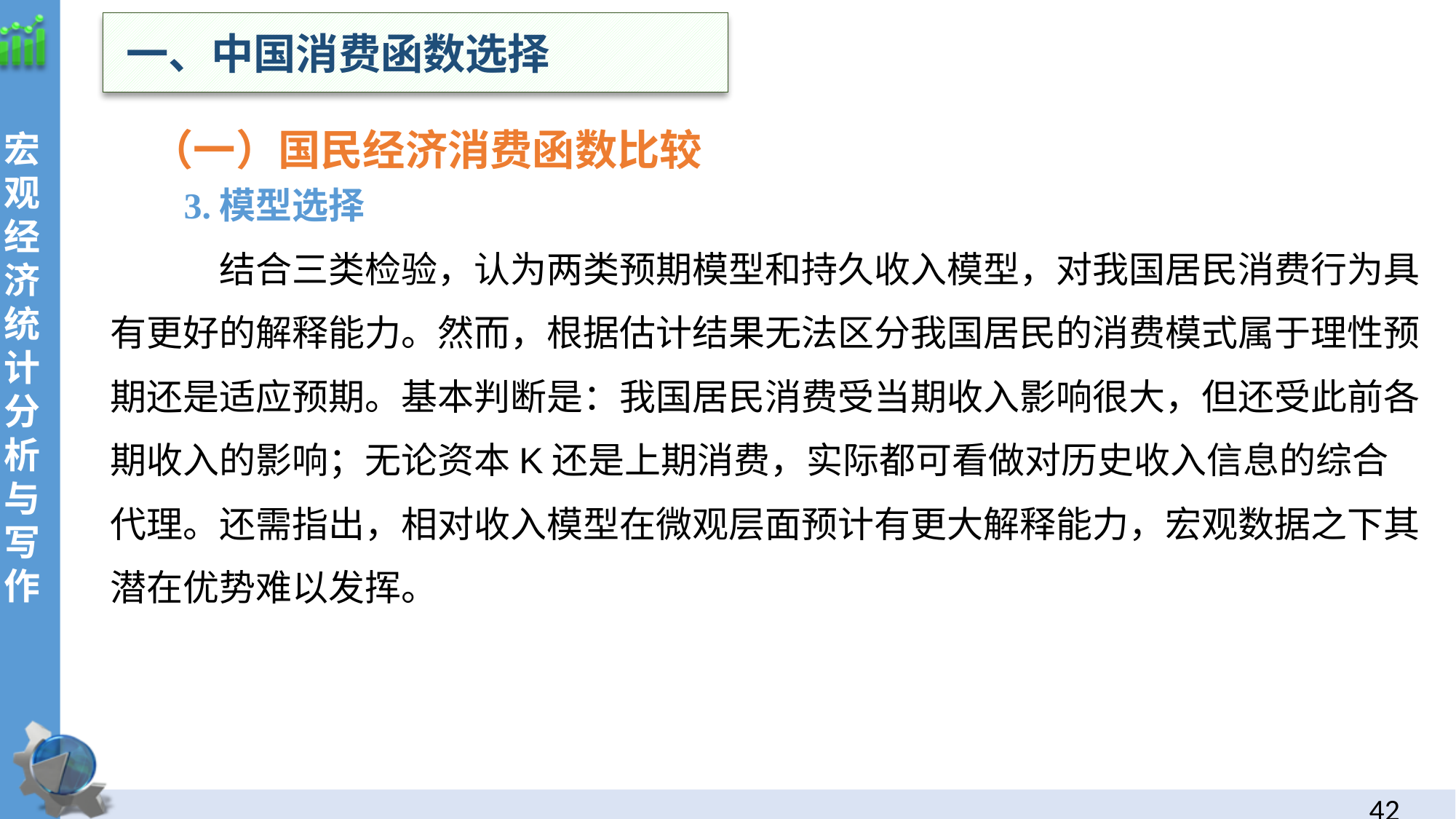

一、中国消费函数选择
    （一）国民经济消费函数比较
          3.模型选择
		结合三类检验，认为两类预期模型和持久收入模型，对我国居民消费行为具有更好的解释能力。然而，根据估计结果无法区分我国居民的消费模式属于理性预期还是适应预期。基本判断是：我国居民消费受当期收入影响很大，但还受此前各期收入的影响；无论资本K还是上期消费，实际都可看做对历史收入信息的综合代理。还需指出，相对收入模型在微观层面预计有更大解释能力，宏观数据之下其潜在优势难以发挥。
42